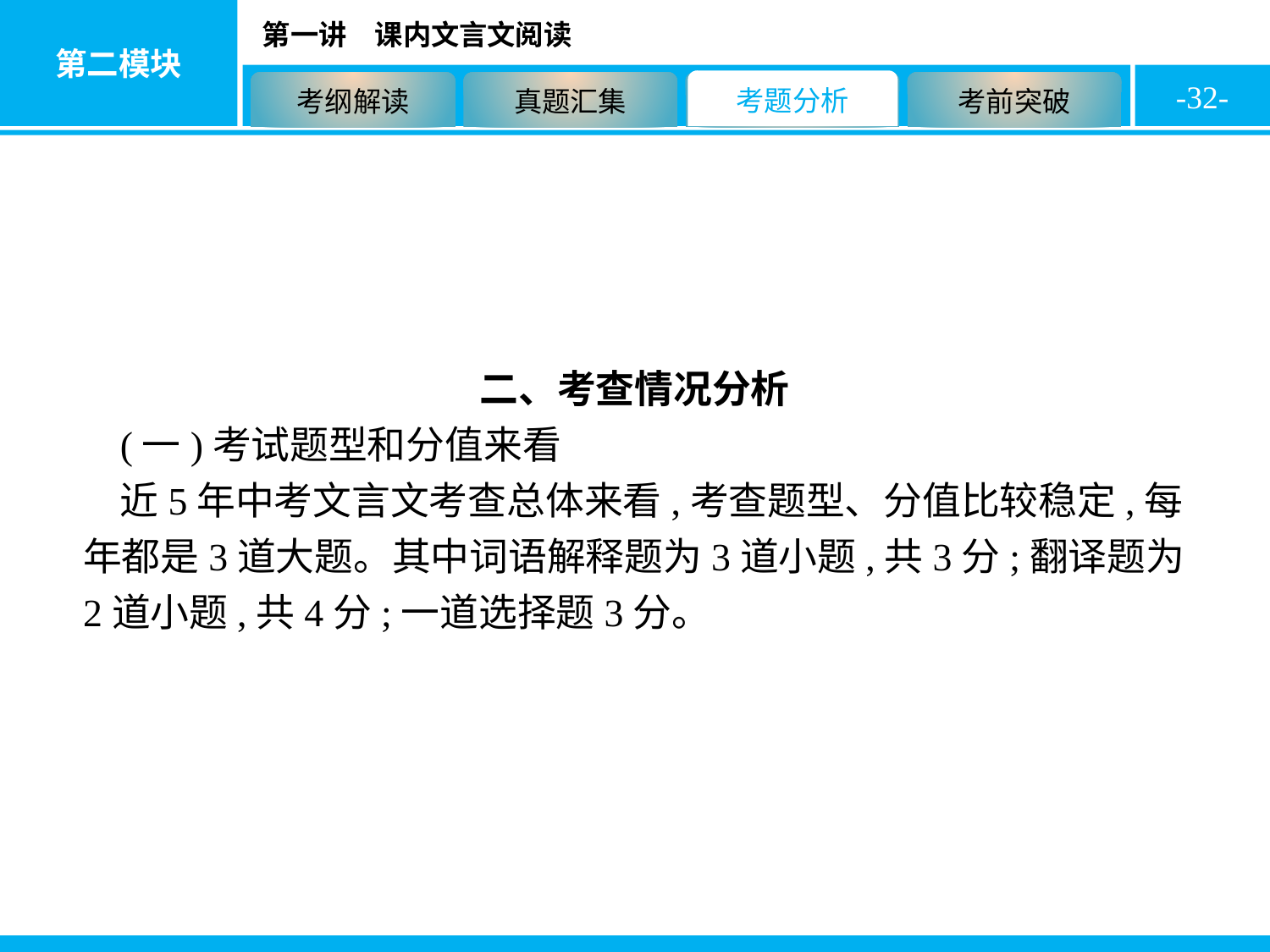

-32-
二、考查情况分析
(一)考试题型和分值来看
近5年中考文言文考查总体来看,考查题型、分值比较稳定,每年都是3道大题。其中词语解释题为3道小题,共3分;翻译题为2道小题,共4分;一道选择题3分。